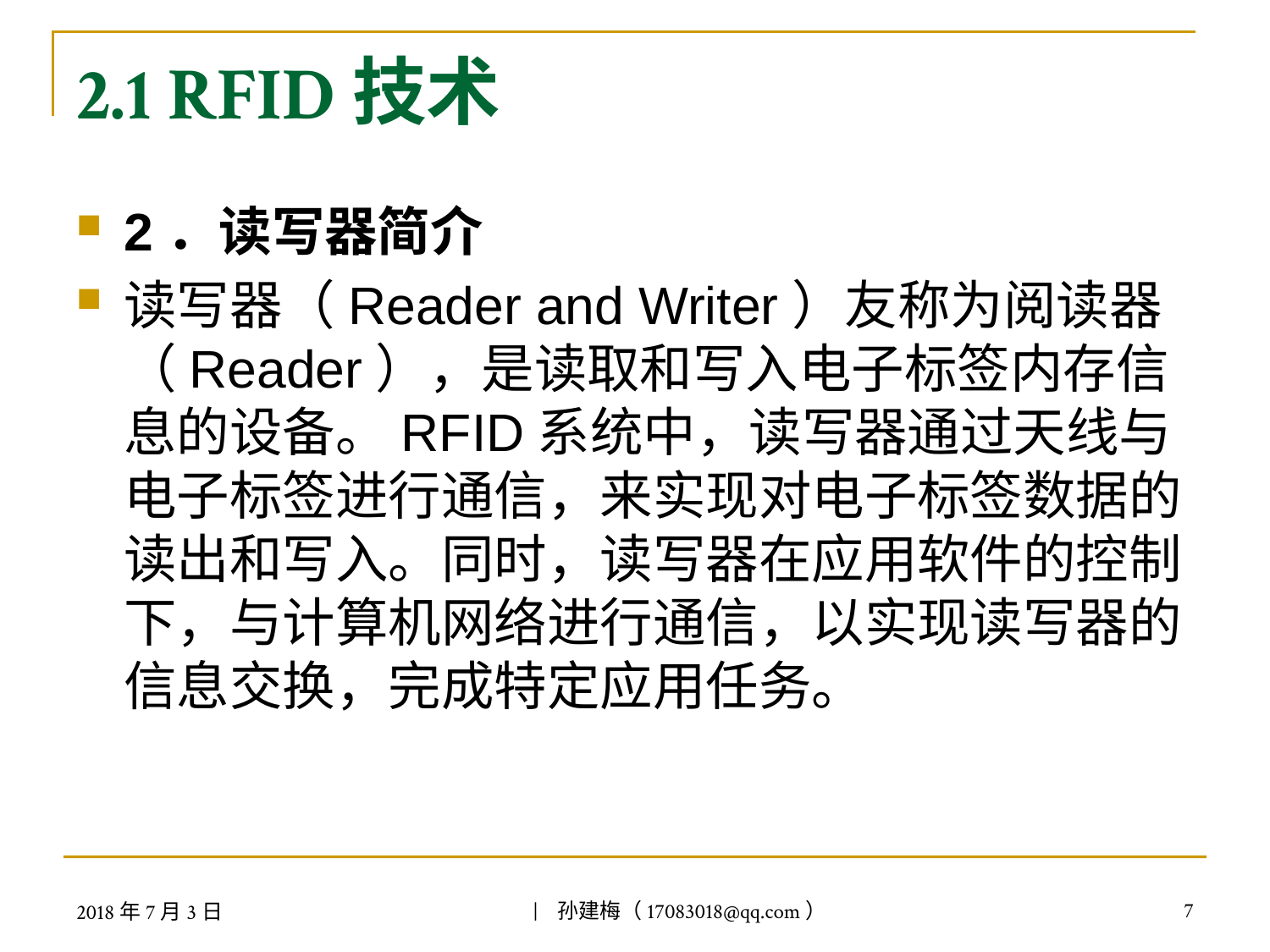

# 2.1 RFID技术
2．读写器简介
读写器（Reader and Writer）友称为阅读器（Reader），是读取和写入电子标签内存信息的设备。RFID系统中，读写器通过天线与电子标签进行通信，来实现对电子标签数据的读出和写入。同时，读写器在应用软件的控制下，与计算机网络进行通信，以实现读写器的信息交换，完成特定应用任务。
|   孙建梅（17083018@qq.com）
2018年7月3日
7